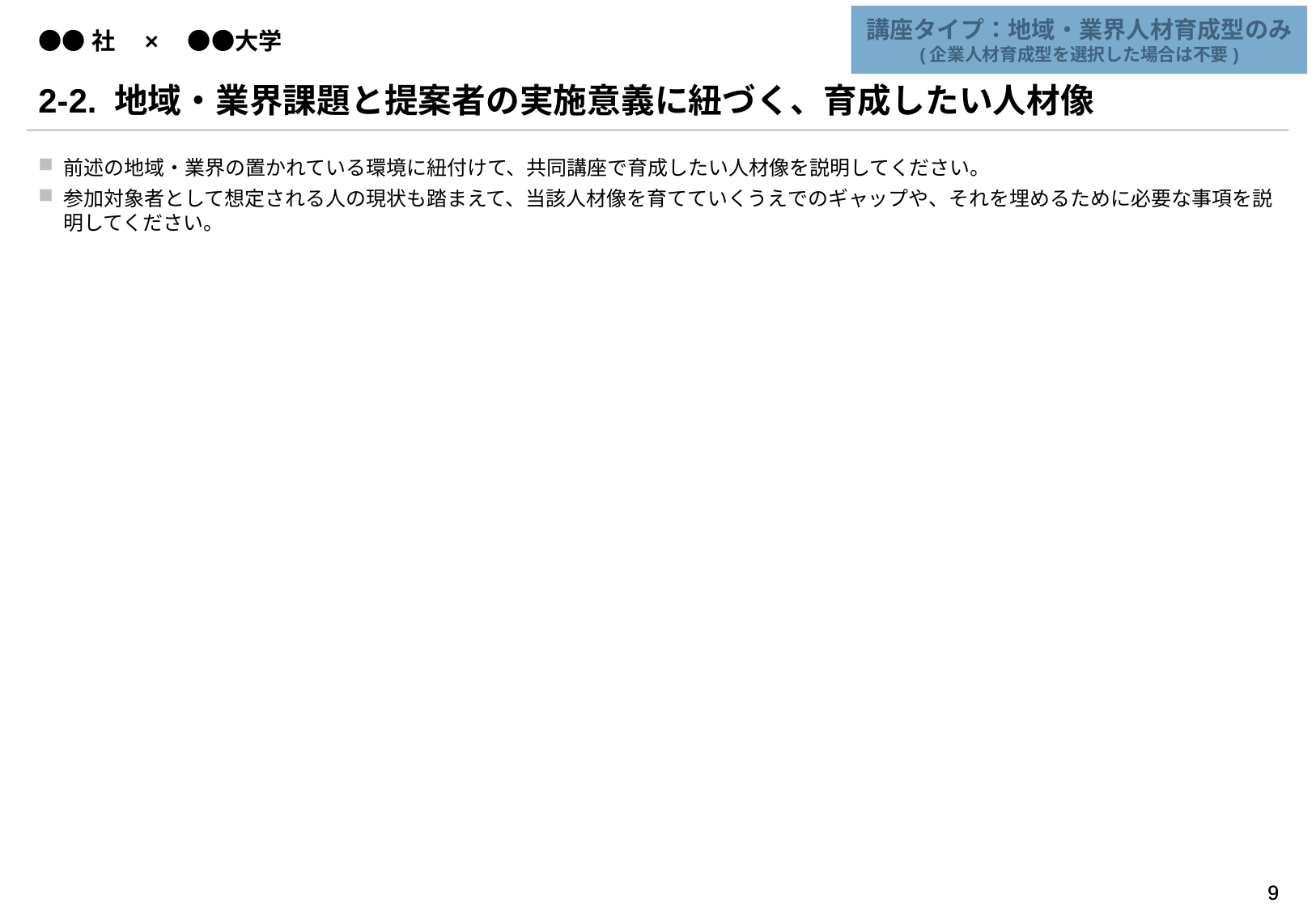

講座タイプ：地域・業界人材育成型のみ
(企業人材育成型を選択した場合は不要)
# ●●社　×　●●大学
2-2. 地域・業界課題と提案者の実施意義に紐づく、育成したい人材像
前述の地域・業界の置かれている環境に紐付けて、共同講座で育成したい人材像を説明してください。
参加対象者として想定される人の現状も踏まえて、当該人材像を育てていくうえでのギャップや、それを埋めるために必要な事項を説明してください。